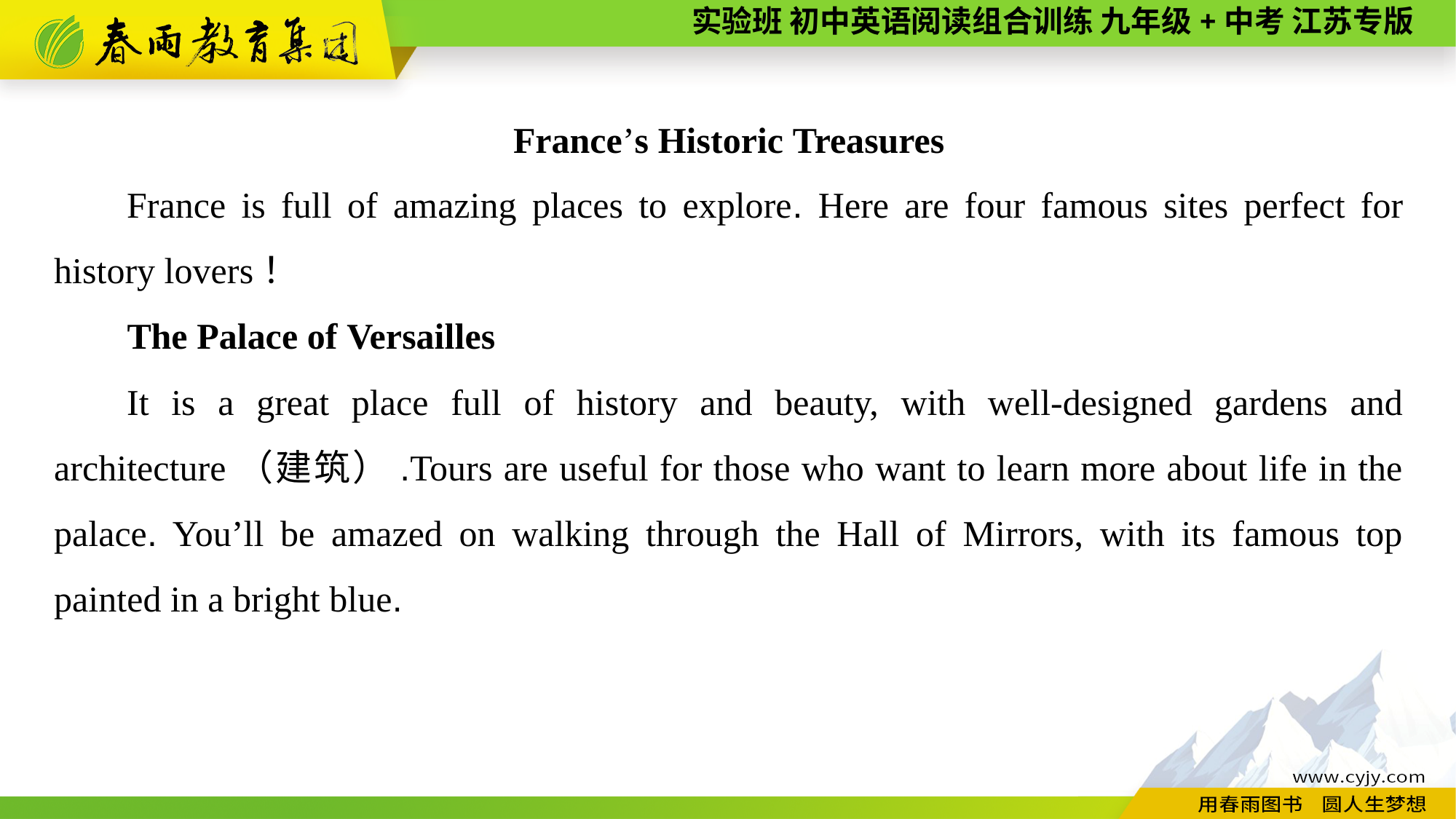

France’s Historic Treasures
France is full of amazing places to explore. Here are four famous sites perfect for history lovers！
The Palace of Versailles
It is a great place full of history and beauty, with well-designed gardens and architecture（建筑）.Tours are useful for those who want to learn more about life in the palace. You’ll be amazed on walking through the Hall of Mirrors, with its famous top painted in a bright blue.